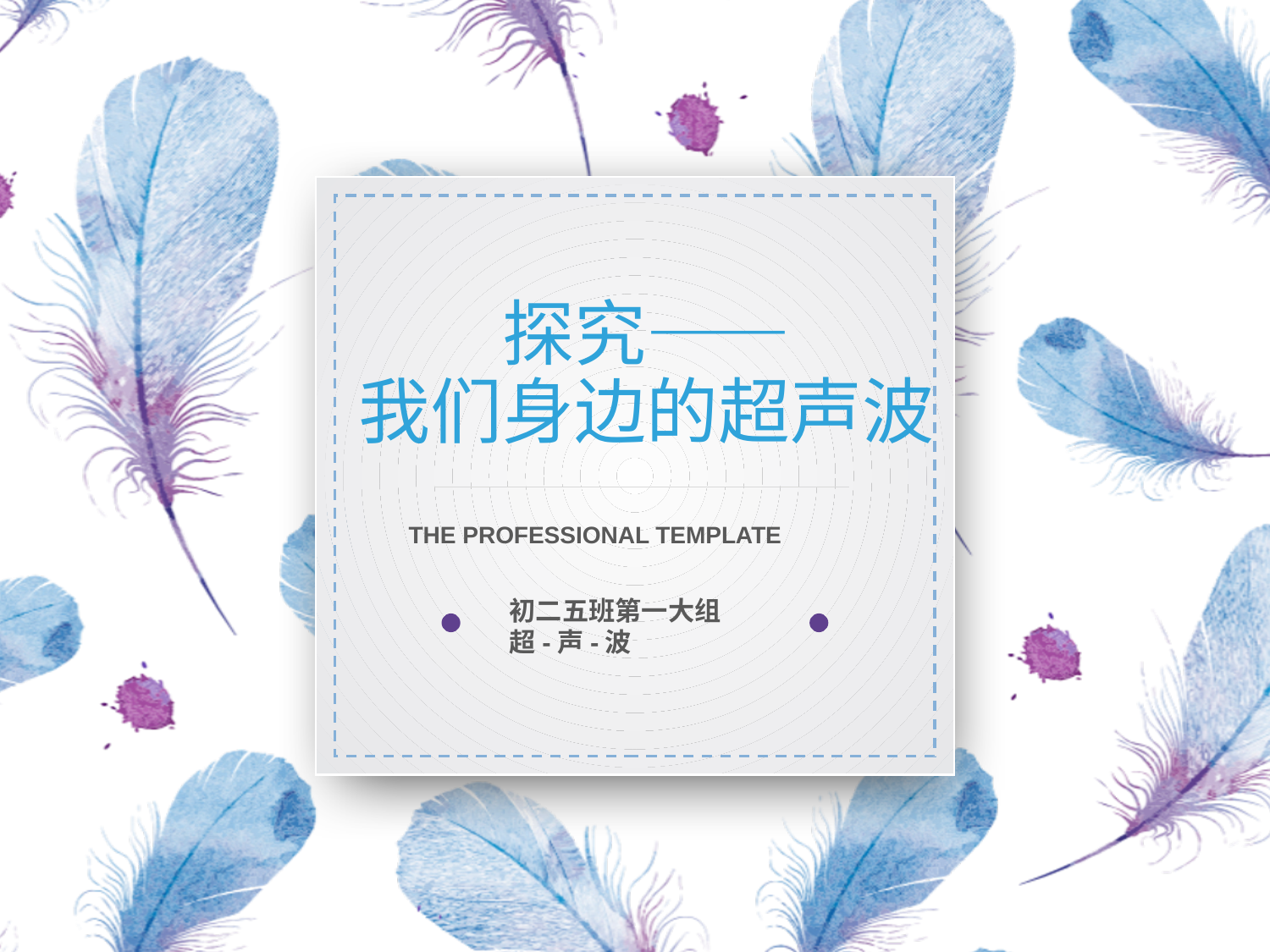

探究——
我们身边的超声波
THE PROFESSIONAL TEMPLATE
初二五班第一大组
超-声-波